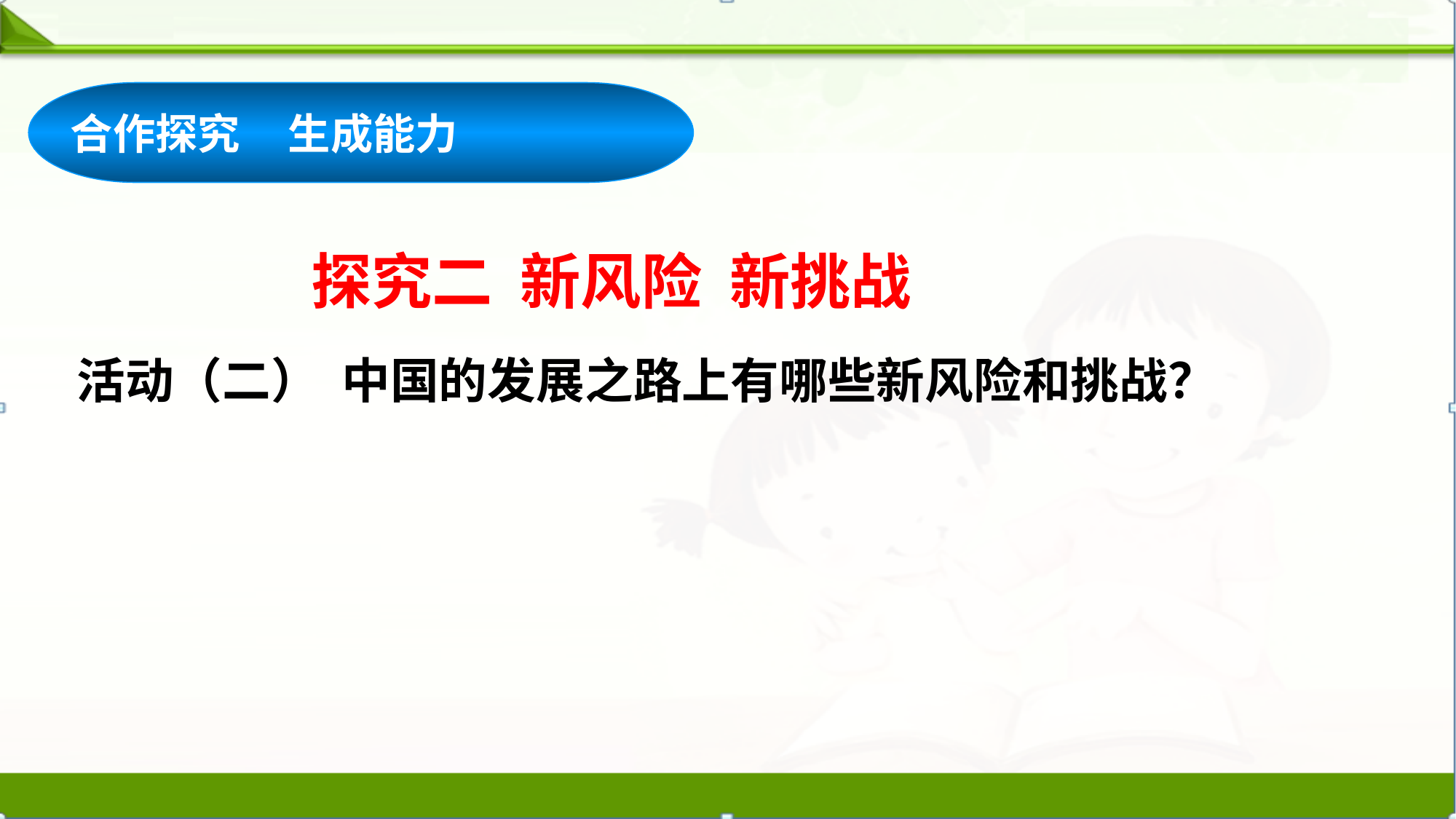

合作探究     生成能力
探究二  新风险  新挑战
活动（二）  中国的发展之路上有哪些新风险和挑战？